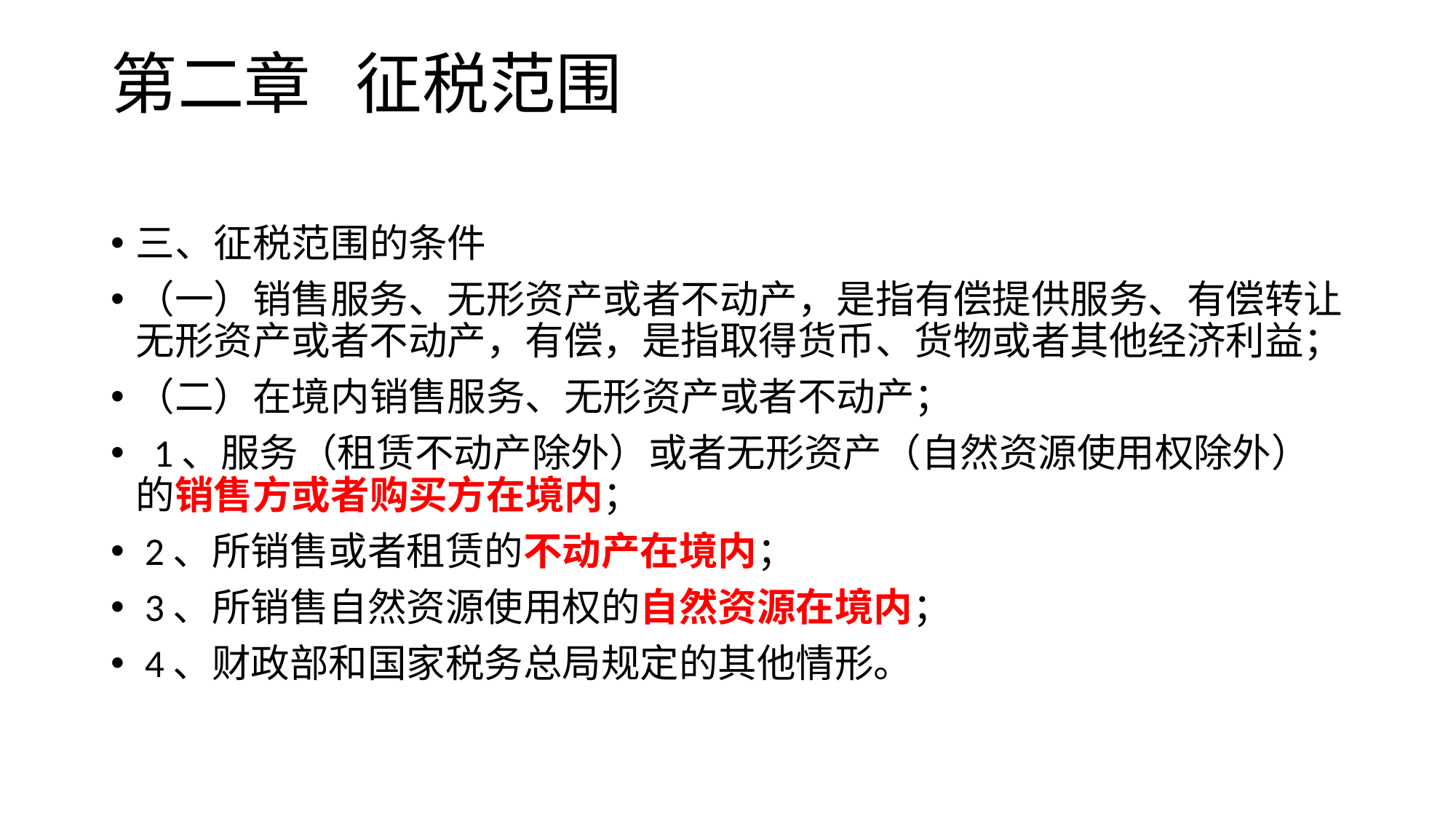

# 第二章   征税范围

三、征税范围的条件
（一）销售服务、无形资产或者不动产，是指有偿提供服务、有偿转让无形资产或者不动产，有偿，是指取得货币、货物或者其他经济利益；
（二）在境内销售服务、无形资产或者不动产；
  1、服务（租赁不动产除外）或者无形资产（自然资源使用权除外）的销售方或者购买方在境内；
 2、所销售或者租赁的不动产在境内；
 3、所销售自然资源使用权的自然资源在境内；
 4、财政部和国家税务总局规定的其他情形。